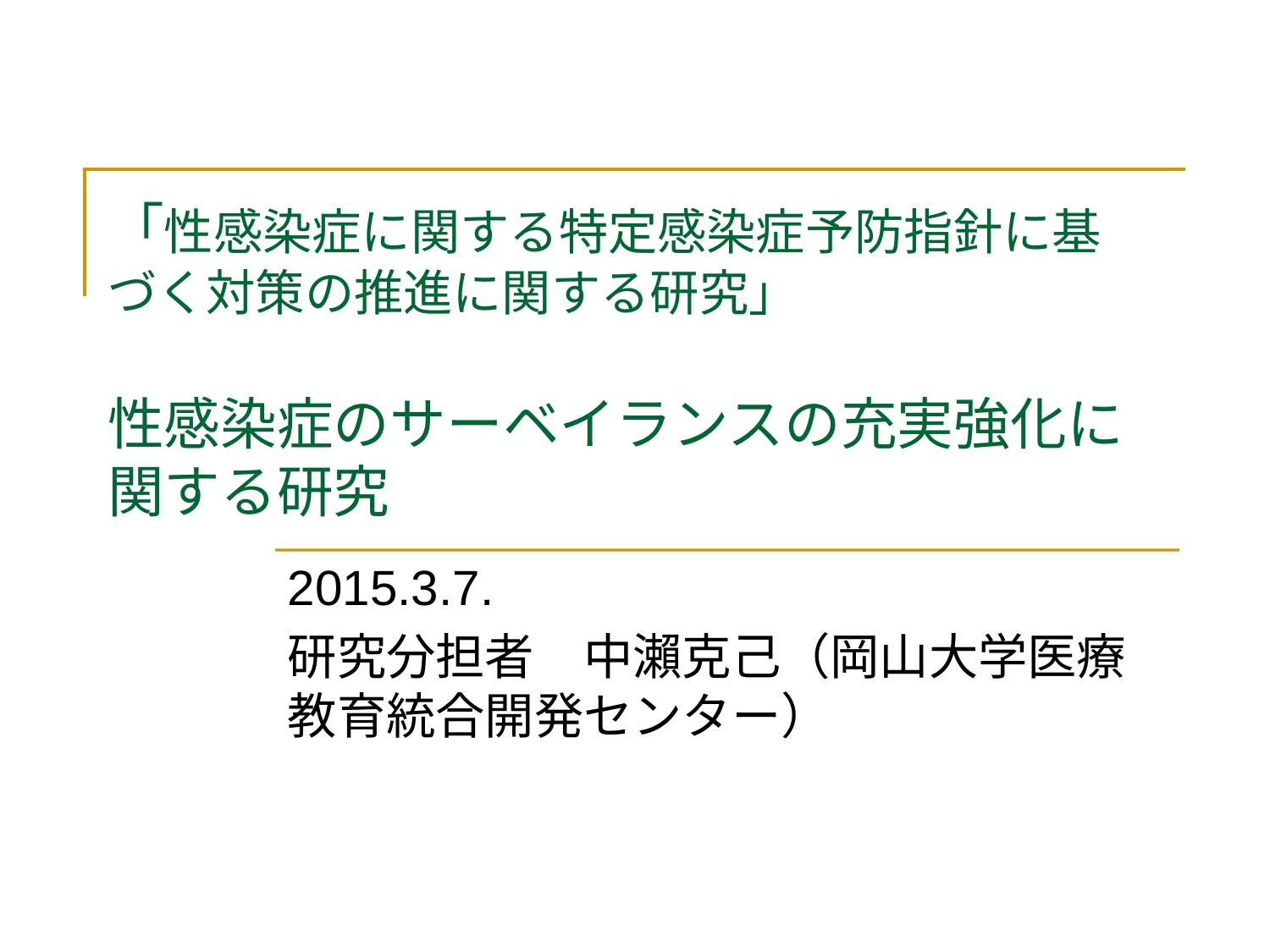

# 「性感染症に関する特定感染症予防指針に基づく対策の推進に関する研究」 性感染症のサーベイランスの充実強化に関する研究
2015.3.7.
研究分担者　中瀨克己（岡山大学医療教育統合開発センター）